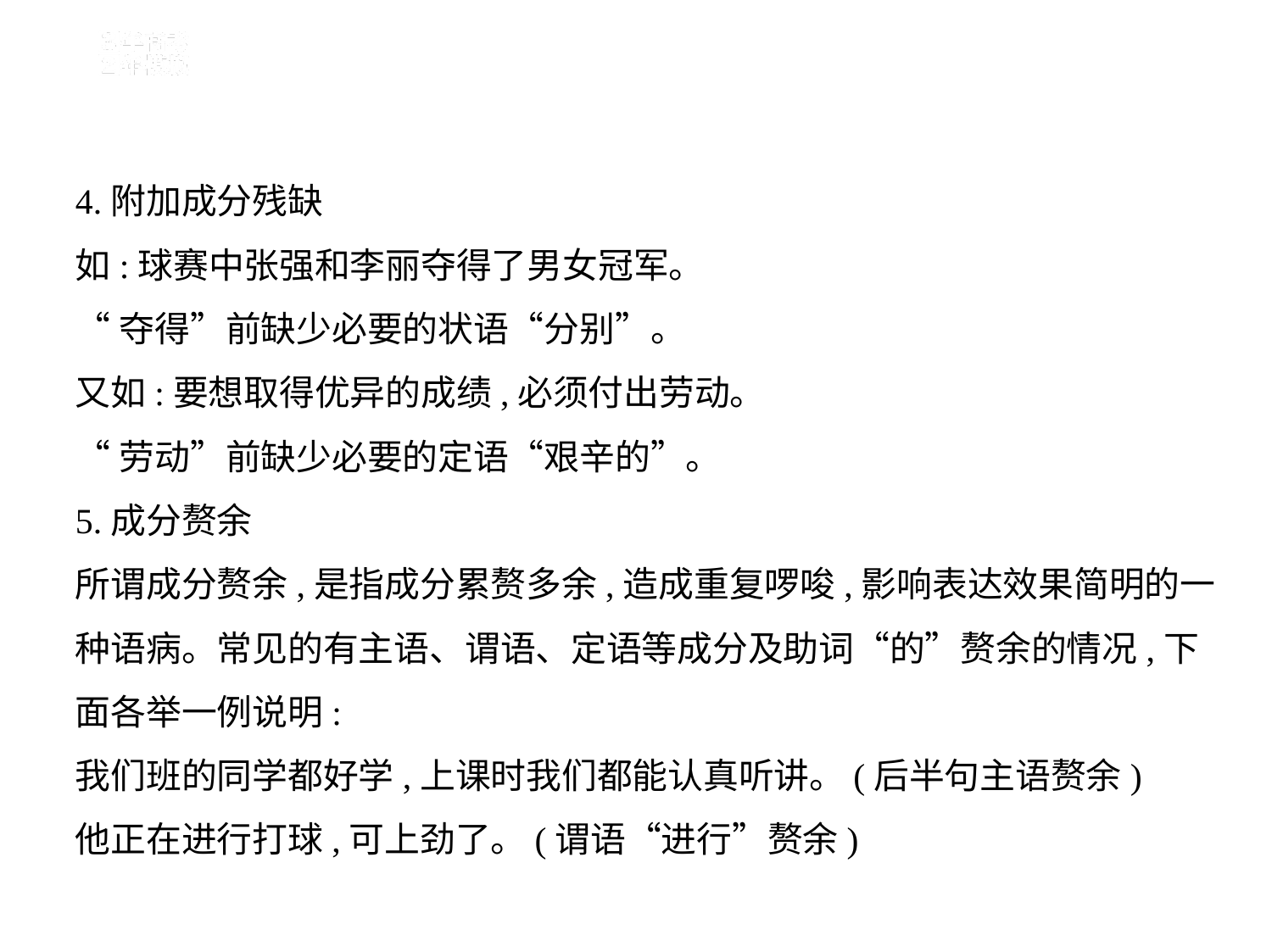

4.附加成分残缺
如:球赛中张强和李丽夺得了男女冠军。
“夺得”前缺少必要的状语“分别”。
又如:要想取得优异的成绩,必须付出劳动。
“劳动”前缺少必要的定语“艰辛的”。
5.成分赘余
所谓成分赘余,是指成分累赘多余,造成重复啰唆,影响表达效果简明的一
种语病。常见的有主语、谓语、定语等成分及助词“的”赘余的情况,下
面各举一例说明:
我们班的同学都好学,上课时我们都能认真听讲。(后半句主语赘余)
他正在进行打球,可上劲了。(谓语“进行”赘余)